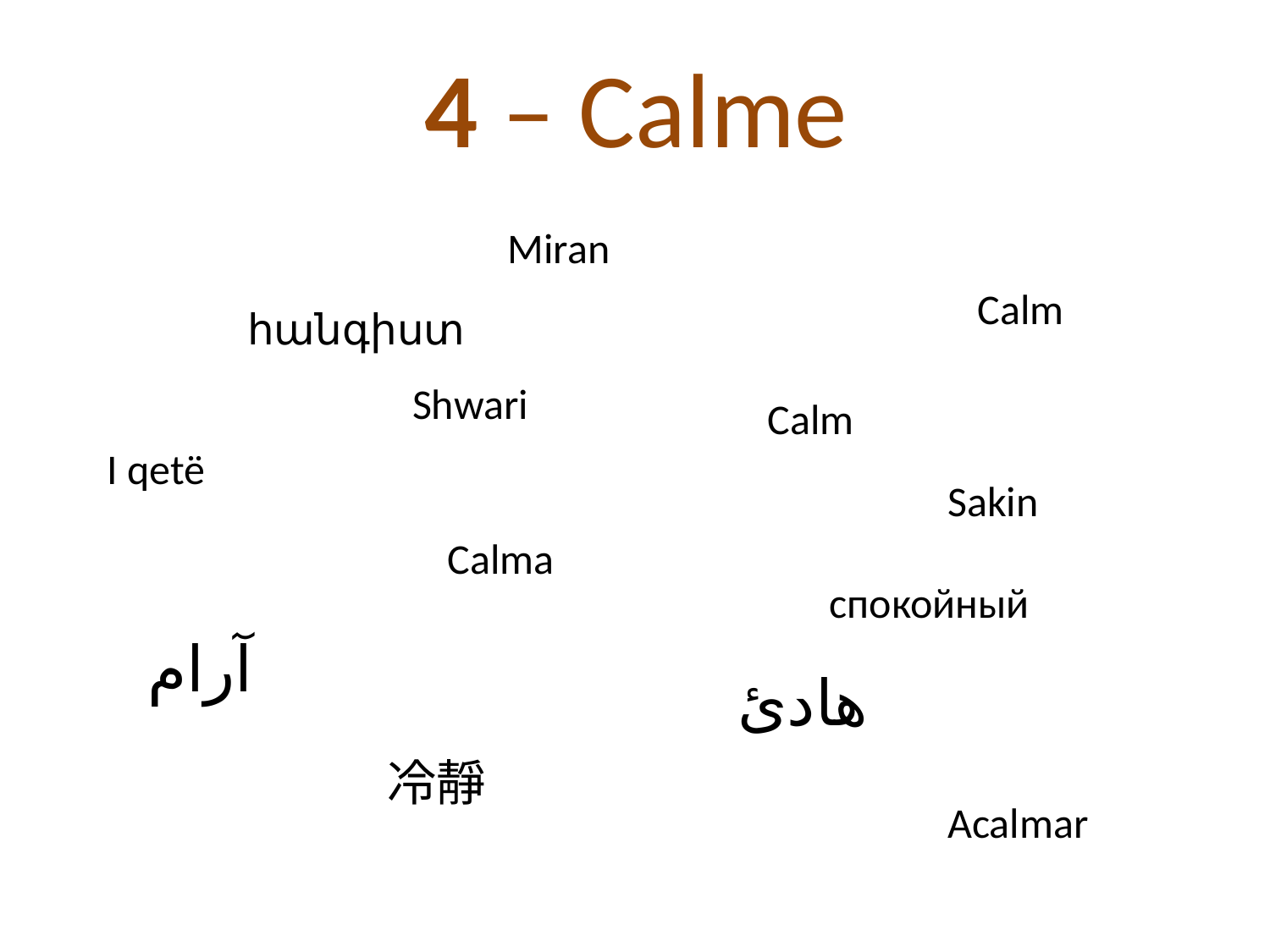

# 4 – Calme
Miran
Calm
հանգիստ
Shwari
Calm
I qetë
Sakin
Calma
спокойный
آرام
هادئ
冷靜
Acalmar